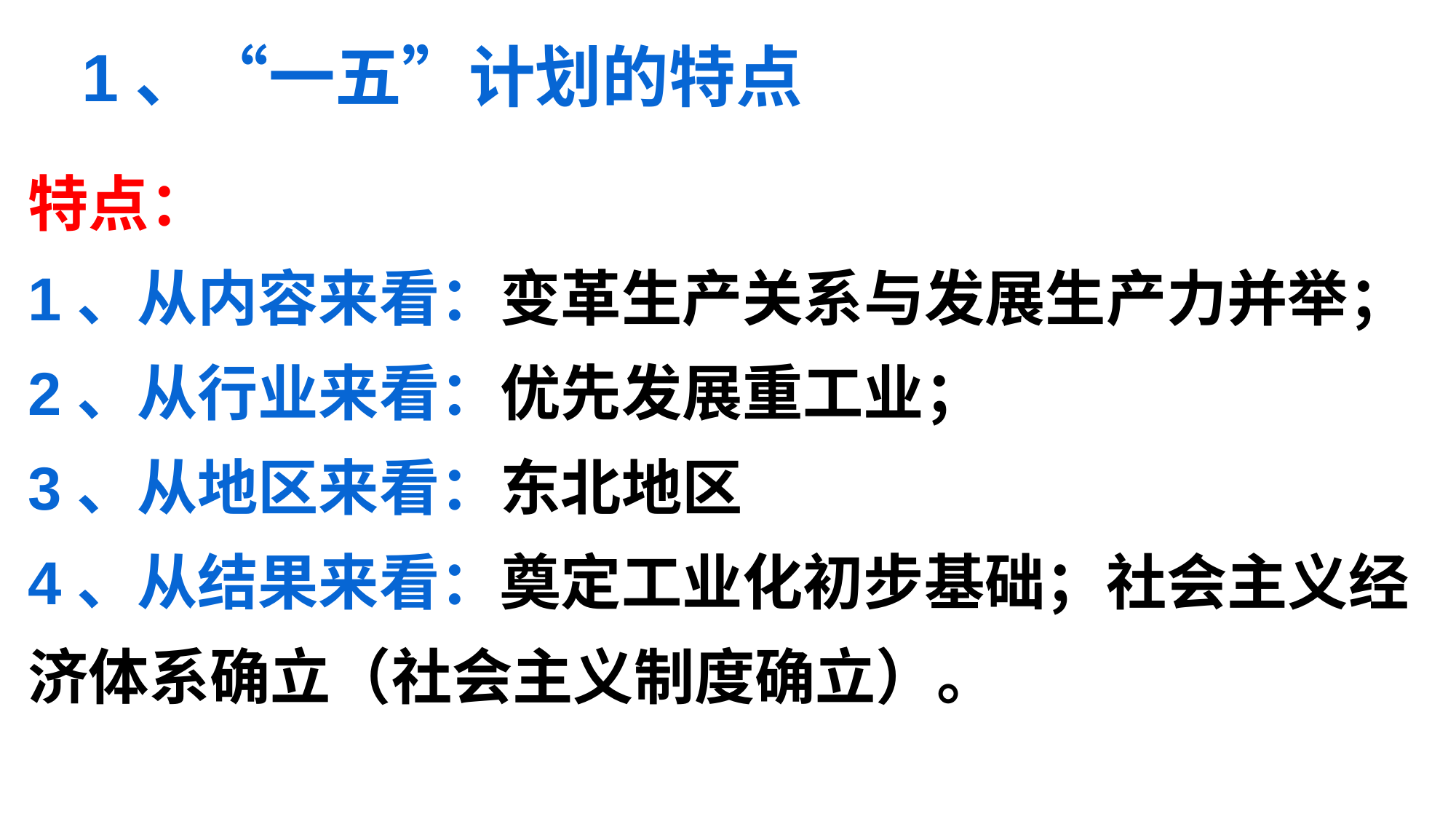

1、“一五”计划的特点
特点：
1、从内容来看：变革生产关系与发展生产力并举；
2、从行业来看：优先发展重工业；
3、从地区来看：东北地区
4、从结果来看：奠定工业化初步基础；社会主义经济体系确立（社会主义制度确立）。